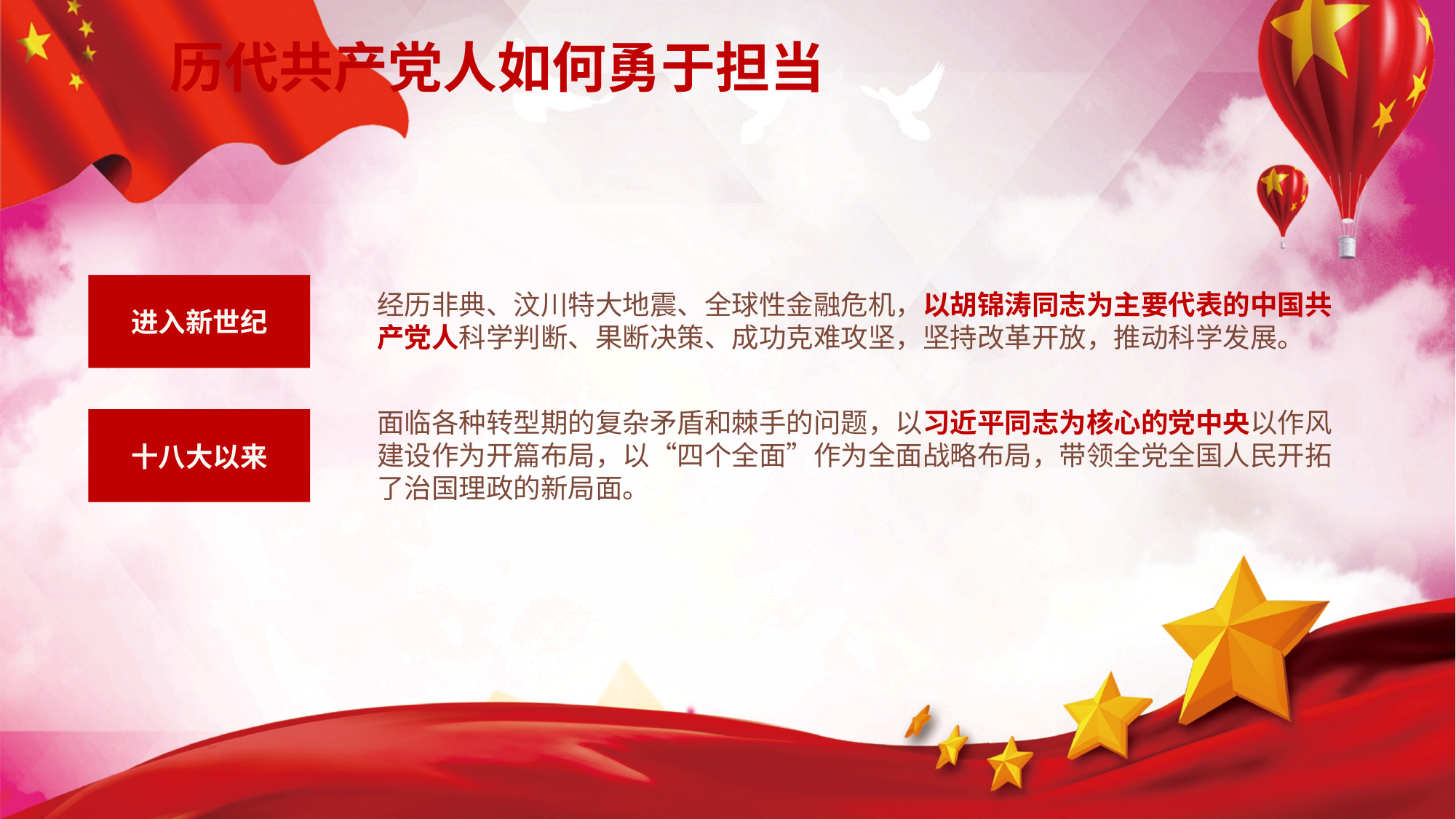

历代共产党人如何勇于担当

经历非典、汶川特大地震、全球性金融危机，以胡锦涛同志为主要代表的中国共产党人科学判断、果断决策、成功克难攻坚，坚持改革开放，推动科学发展。
进入新世纪

面临各种转型期的复杂矛盾和棘手的问题，以习近平同志为核心的党中央以作风建设作为开篇布局，以“四个全面”作为全面战略布局，带领全党全国人民开拓了治国理政的新局面。
十八大以来
延时符